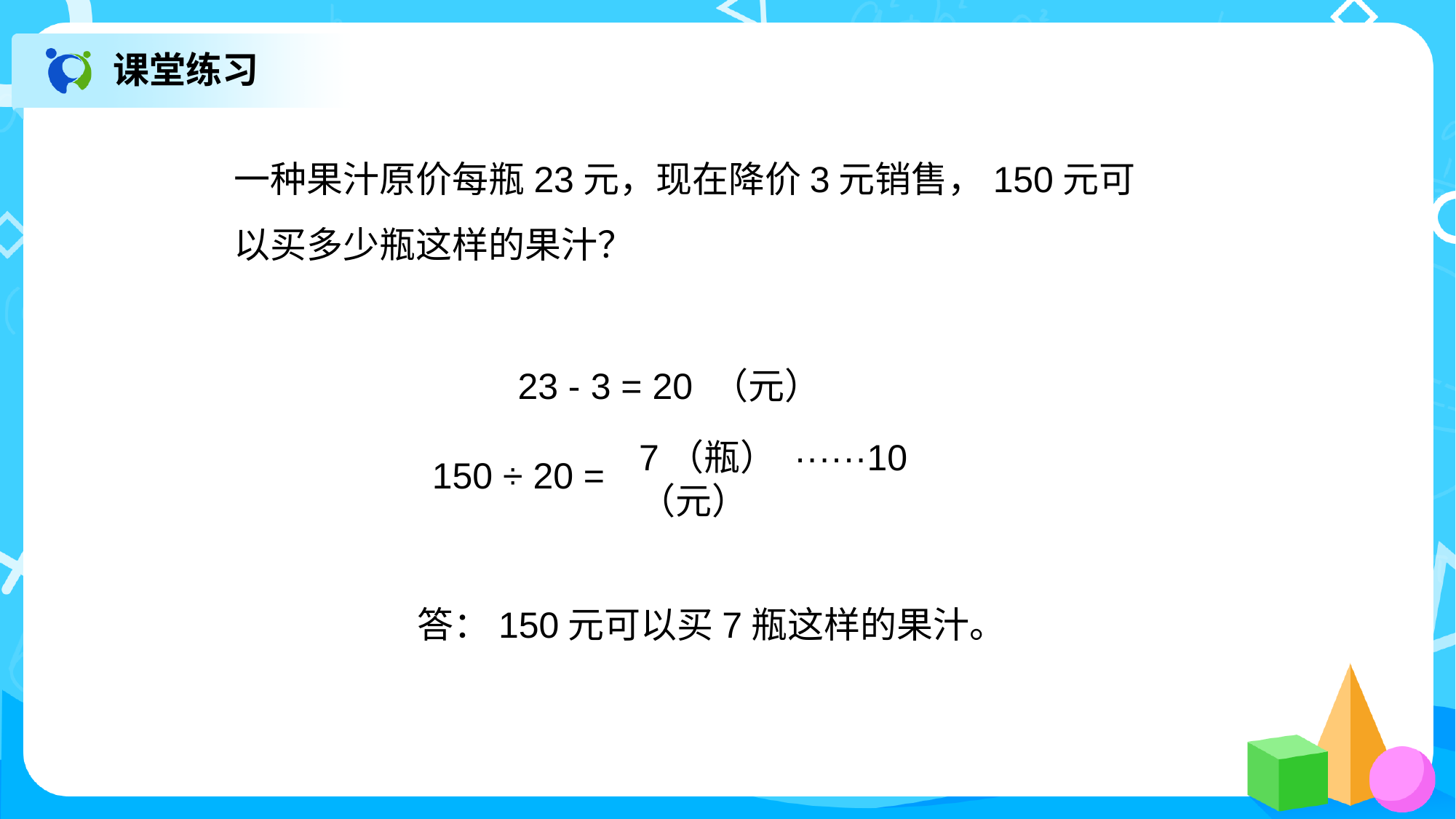

课堂练习
一种果汁原价每瓶23元，现在降价3元销售，150元可以买多少瓶这样的果汁？
23 - 3 = 20 （元）
150 ÷ 20 =
7（瓶） ······10（元）
答：150元可以买7瓶这样的果汁。